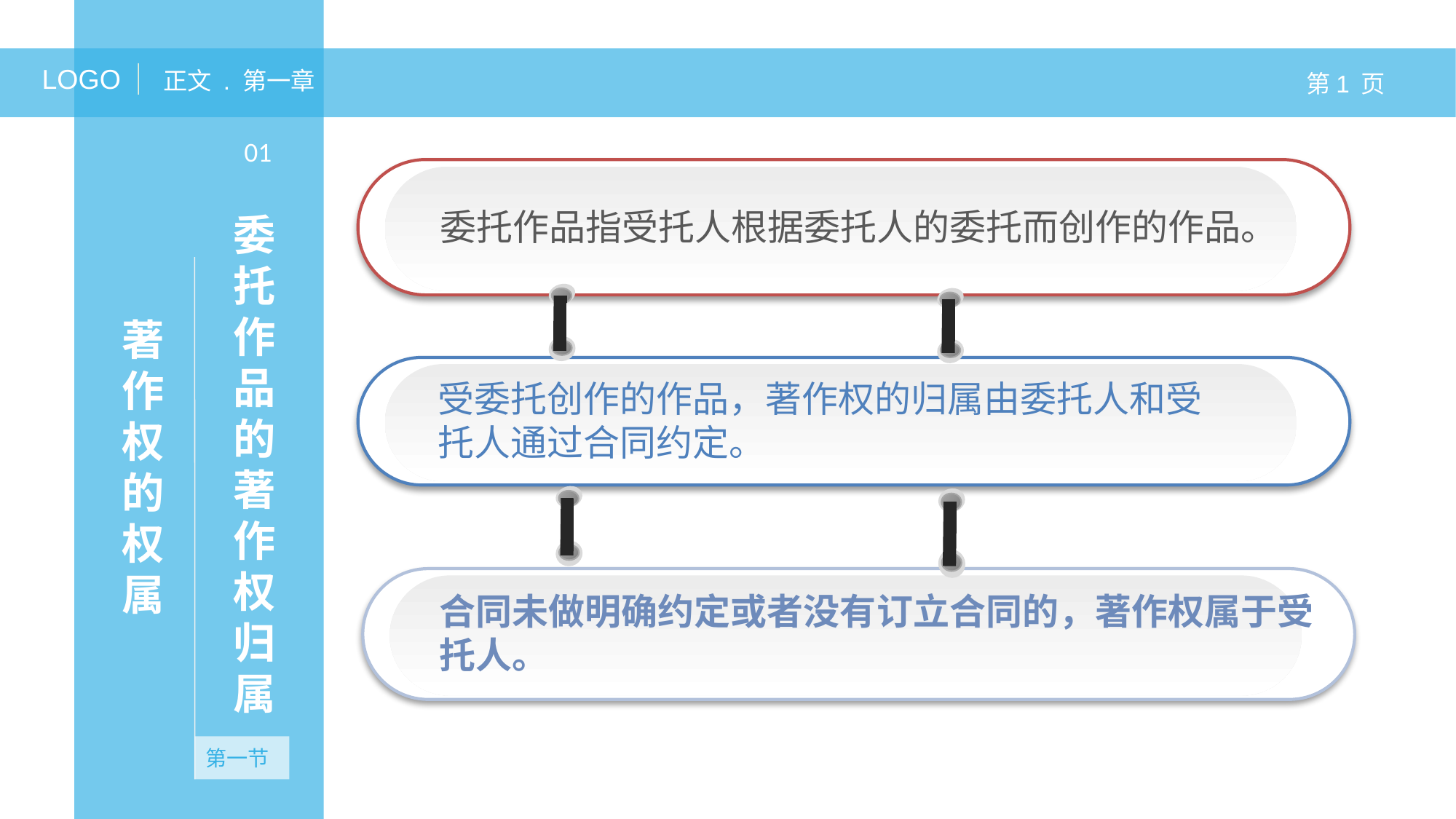

LOGO
正文 . 第一章

第1 页
01

委托作品指受托人根据委托人的委托而创作的作品。
委托作品的著作权归属

著作权的权属

受委托创作的作品，著作权的归属由委托人和受托人通过合同约定。

合同未做明确约定或者没有订立合同的，著作权属于受托人。
第一节